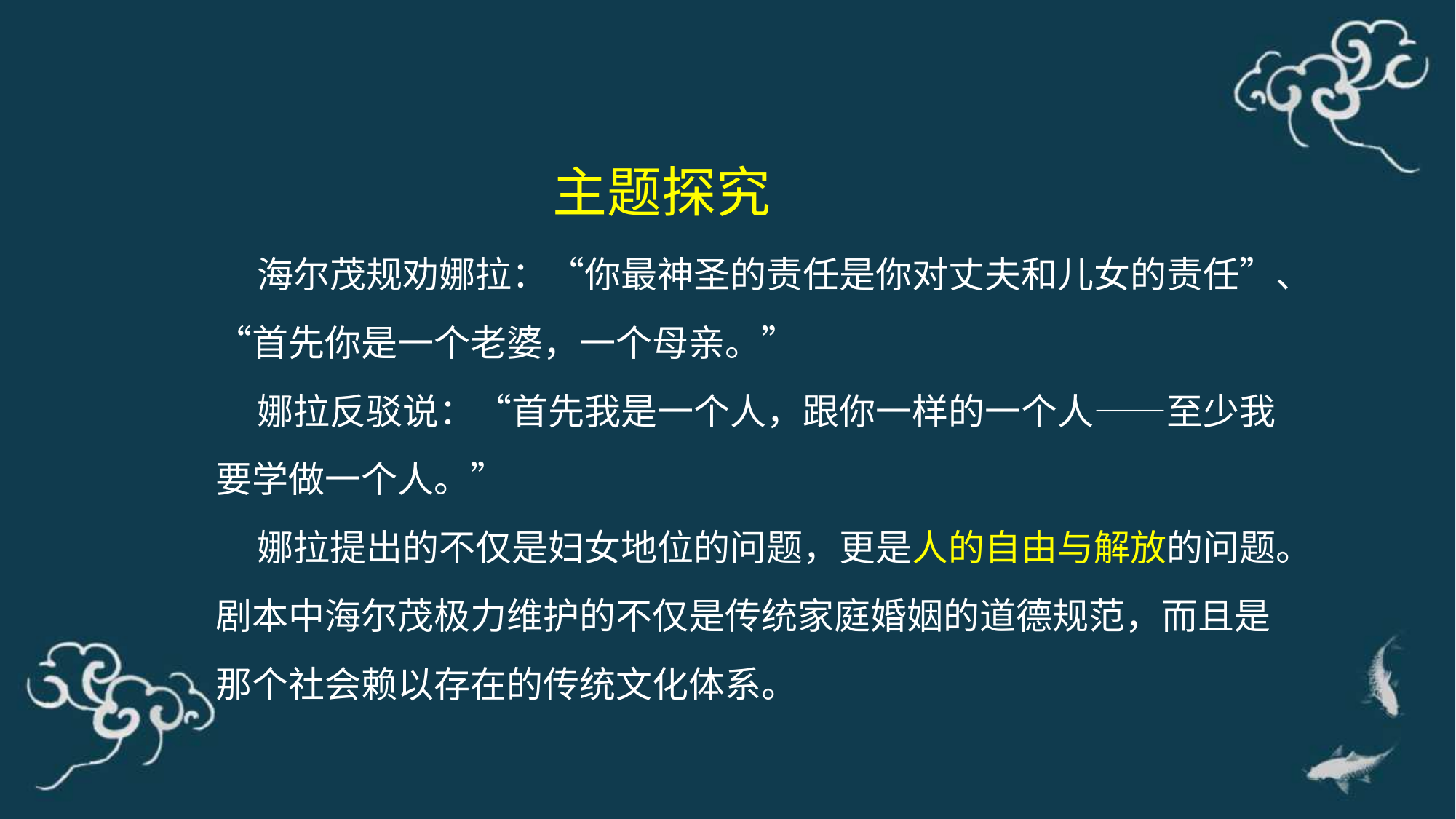

主题探究
    海尔茂规劝娜拉：“你最神圣的责任是你对丈夫和儿女的责任”、“首先你是一个老婆，一个母亲。”
    娜拉反驳说：“首先我是一个人，跟你一样的一个人——至少我要学做一个人。”
    娜拉提出的不仅是妇女地位的问题，更是人的自由与解放的问题。剧本中海尔茂极力维护的不仅是传统家庭婚姻的道德规范，而且是那个社会赖以存在的传统文化体系。